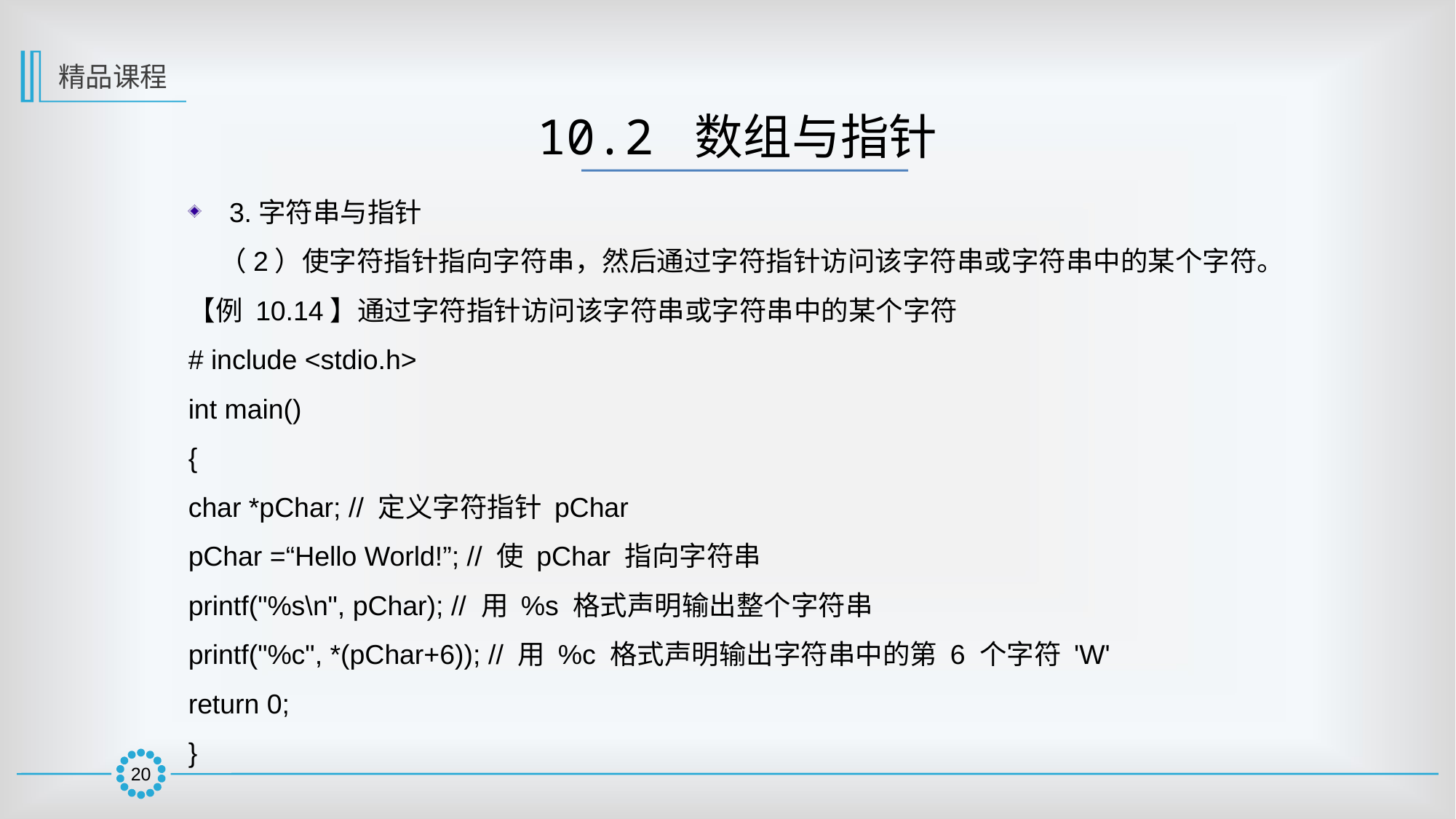

精品课程
10.2 数组与指针

3.字符串与指针
    （2）使字符指针指向字符串，然后通过字符指针访问该字符串或字符串中的某个字符。
【例 10.14】通过字符指针访问该字符串或字符串中的某个字符
# include <stdio.h>
int main()
{
char *pChar; // 定义字符指针 pChar
pChar =“Hello World!”; // 使 pChar 指向字符串
printf("%s\n", pChar); // 用 %s 格式声明输出整个字符串
printf("%c", *(pChar+6)); // 用 %c 格式声明输出字符串中的第 6 个字符 'W'
return 0;
}

20